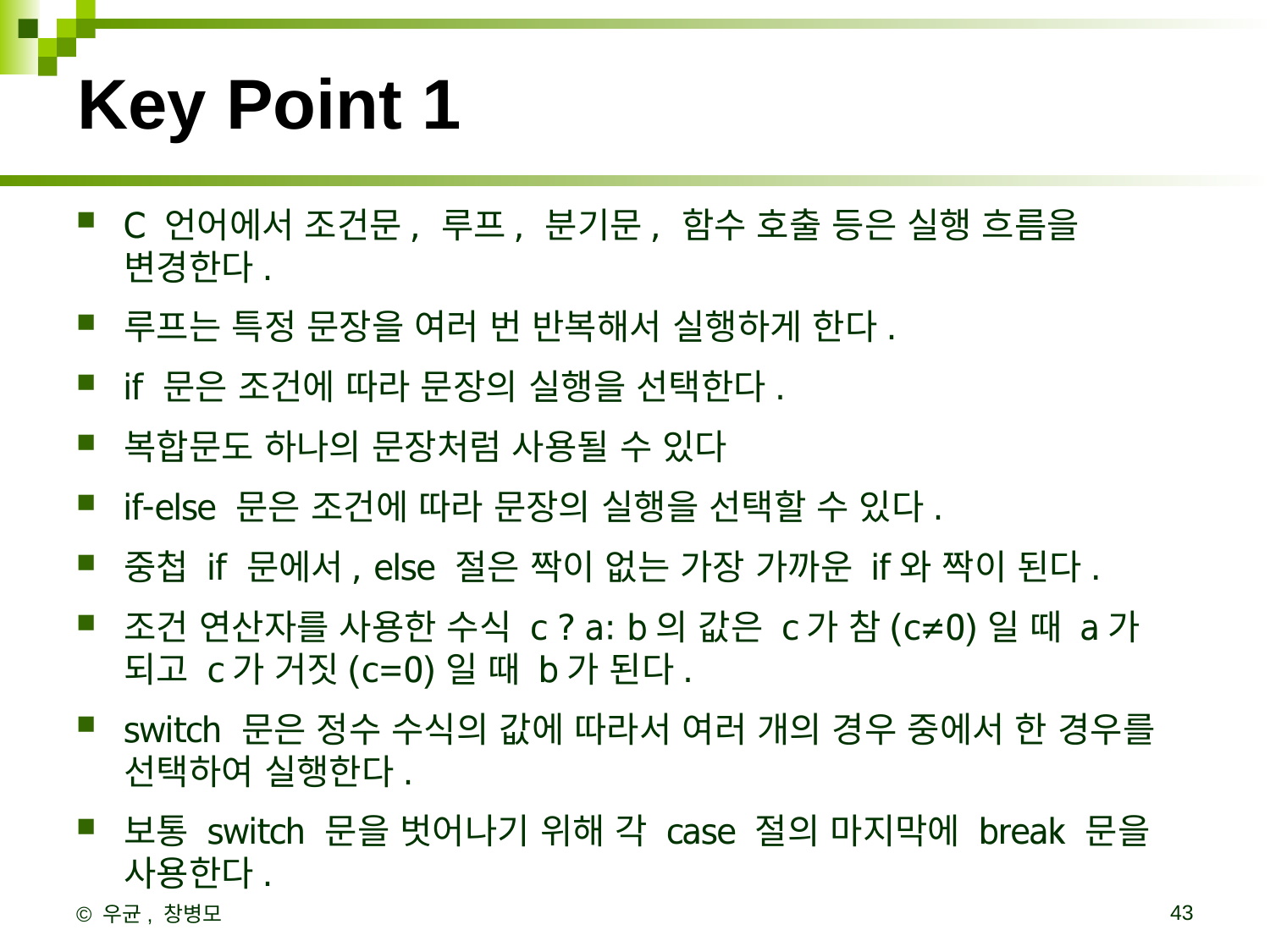

# Key Point 1
C 언어에서 조건문, 루프, 분기문, 함수 호출 등은 실행 흐름을 변경한다.
루프는 특정 문장을 여러 번 반복해서 실행하게 한다.
if 문은 조건에 따라 문장의 실행을 선택한다.
복합문도 하나의 문장처럼 사용될 수 있다
if-else 문은 조건에 따라 문장의 실행을 선택할 수 있다.
중첩 if 문에서, else 절은 짝이 없는 가장 가까운 if와 짝이 된다.
조건 연산자를 사용한 수식 c ? a: b의 값은 c가 참(c≠0)일 때 a가 되고 c가 거짓(c=0)일 때 b가 된다.
switch 문은 정수 수식의 값에 따라서 여러 개의 경우 중에서 한 경우를 선택하여 실행한다.
보통 switch 문을 벗어나기 위해 각 case 절의 마지막에 break 문을 사용한다.
© 우균, 창병모
43